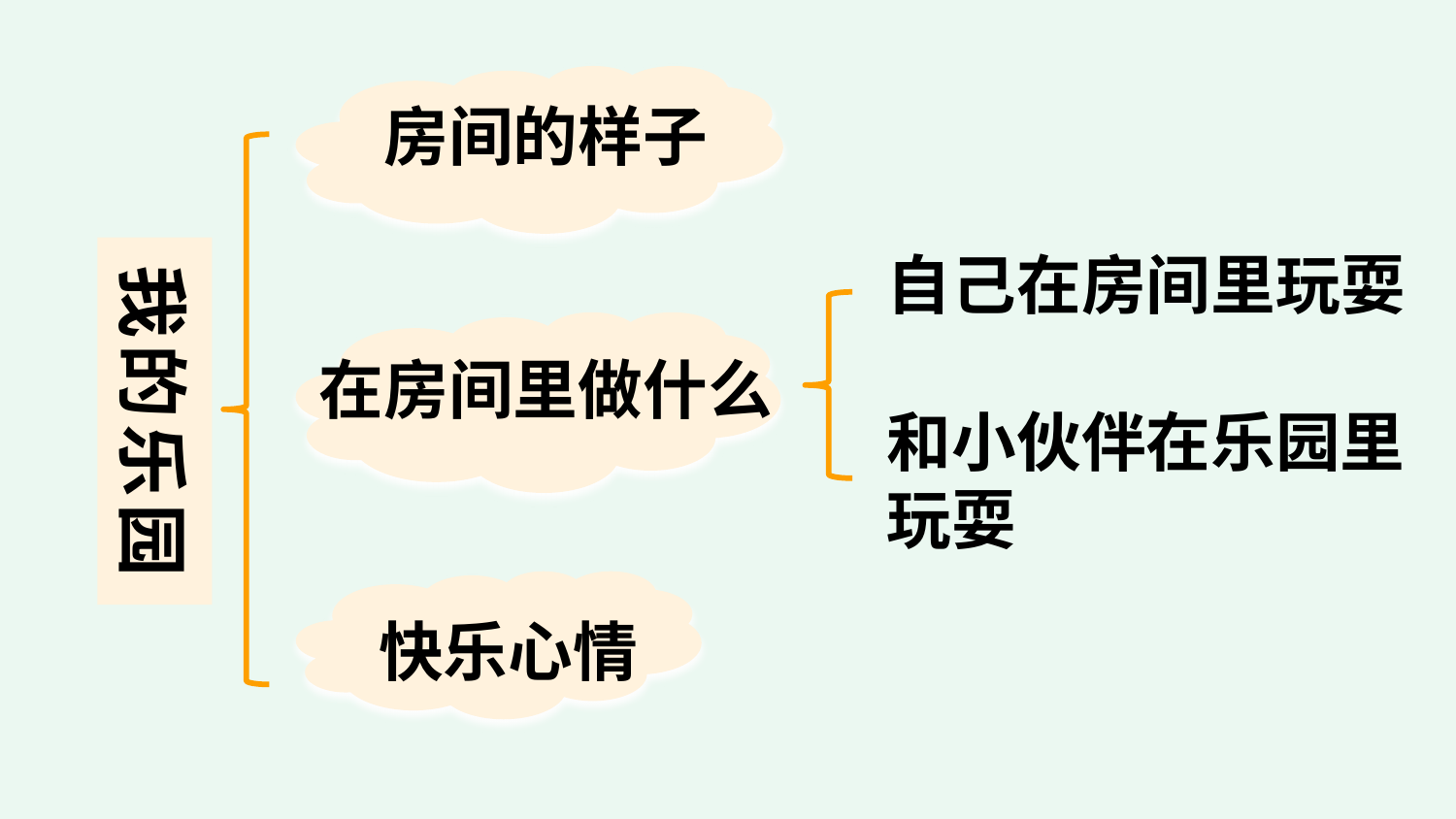

房间的样子

我的乐园
自己在房间里玩耍

在房间里做什么
和小伙伴在乐园里玩耍

快乐心情